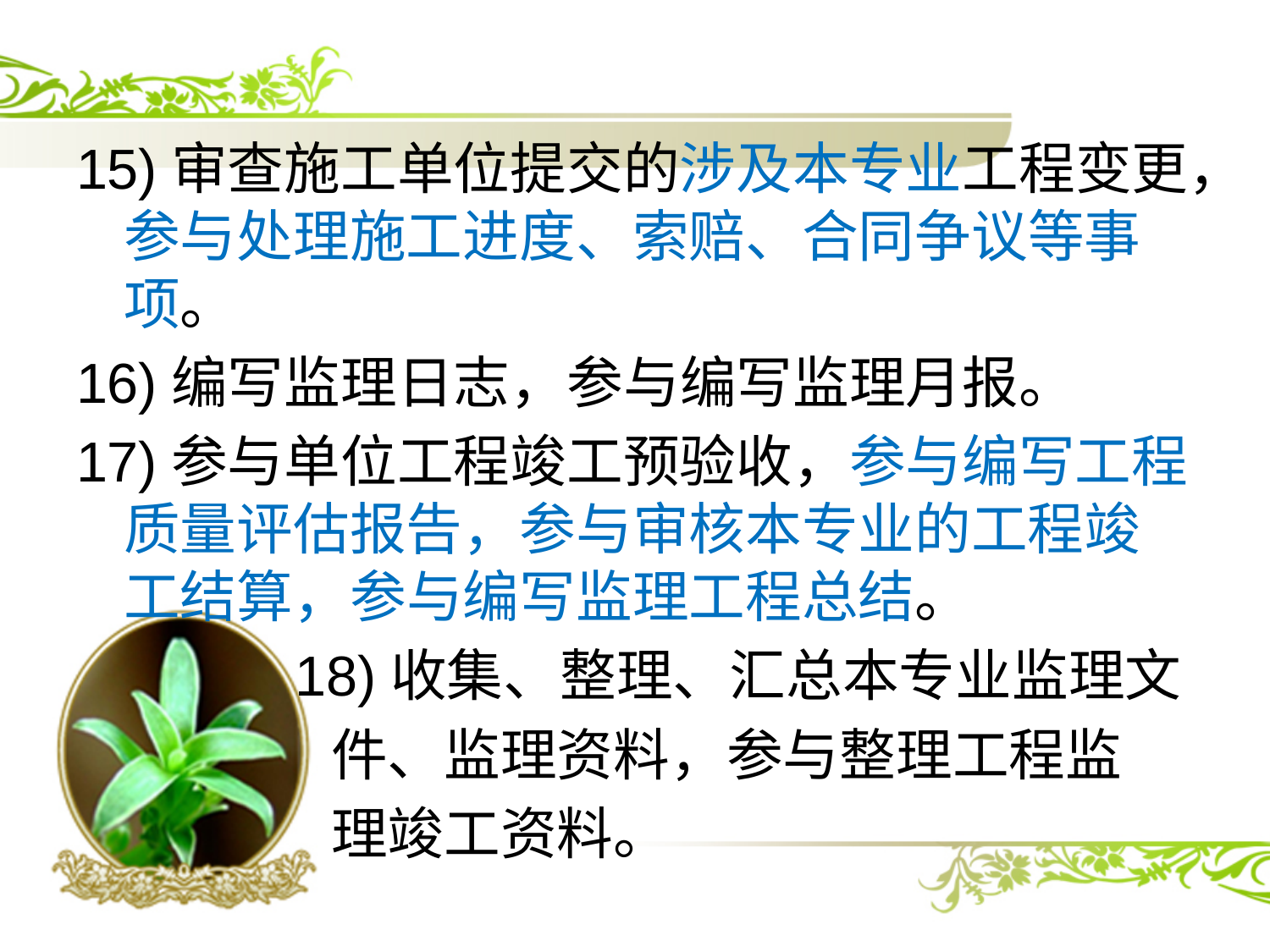

15)审查施工单位提交的涉及本专业工程变更，参与处理施工进度、索赔、合同争议等事项。
16)编写监理日志，参与编写监理月报。
17)参与单位工程竣工预验收，参与编写工程质量评估报告，参与审核本专业的工程竣工结算，参与编写监理工程总结。
              18)收集、整理、汇总本专业监理文
                   件、监理资料，参与整理工程监
                   理竣工资料。